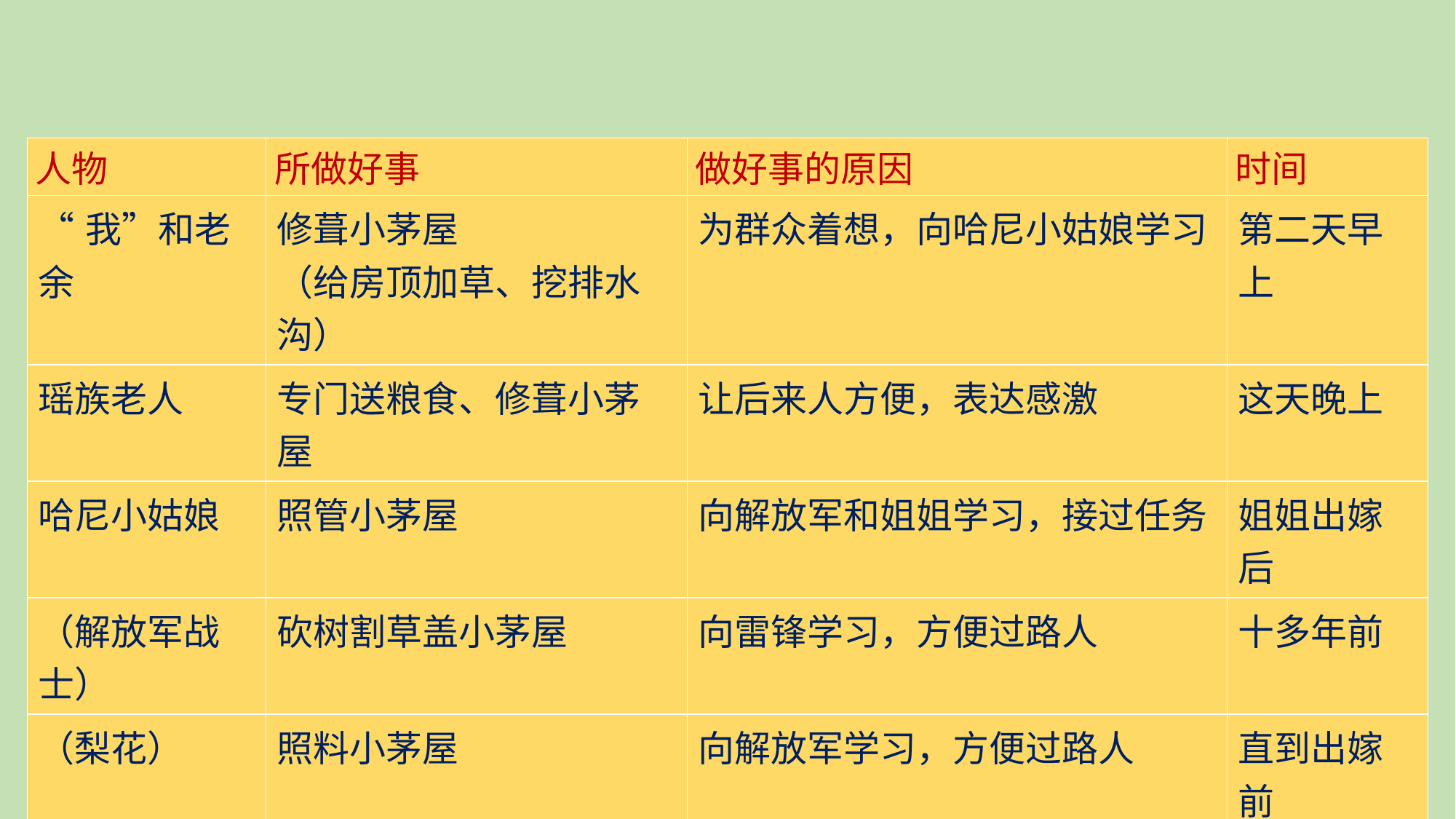

| 人物 | 所做好事 | 做好事的原因 | 时间 |
| --- | --- | --- | --- |
| “我”和老余 | 修葺小茅屋 （给房顶加草、挖排水沟） | 为群众着想，向哈尼小姑娘学习 | 第二天早上 |
| 瑶族老人 | 专门送粮食、修葺小茅屋 | 让后来人方便，表达感激 | 这天晚上 |
| 哈尼小姑娘 | 照管小茅屋 | 向解放军和姐姐学习，接过任务 | 姐姐出嫁后 |
| （解放军战士） | 砍树割草盖小茅屋 | 向雷锋学习，方便过路人 | 十多年前 |
| （梨花） | 照料小茅屋 | 向解放军学习，方便过路人 | 直到出嫁前 |